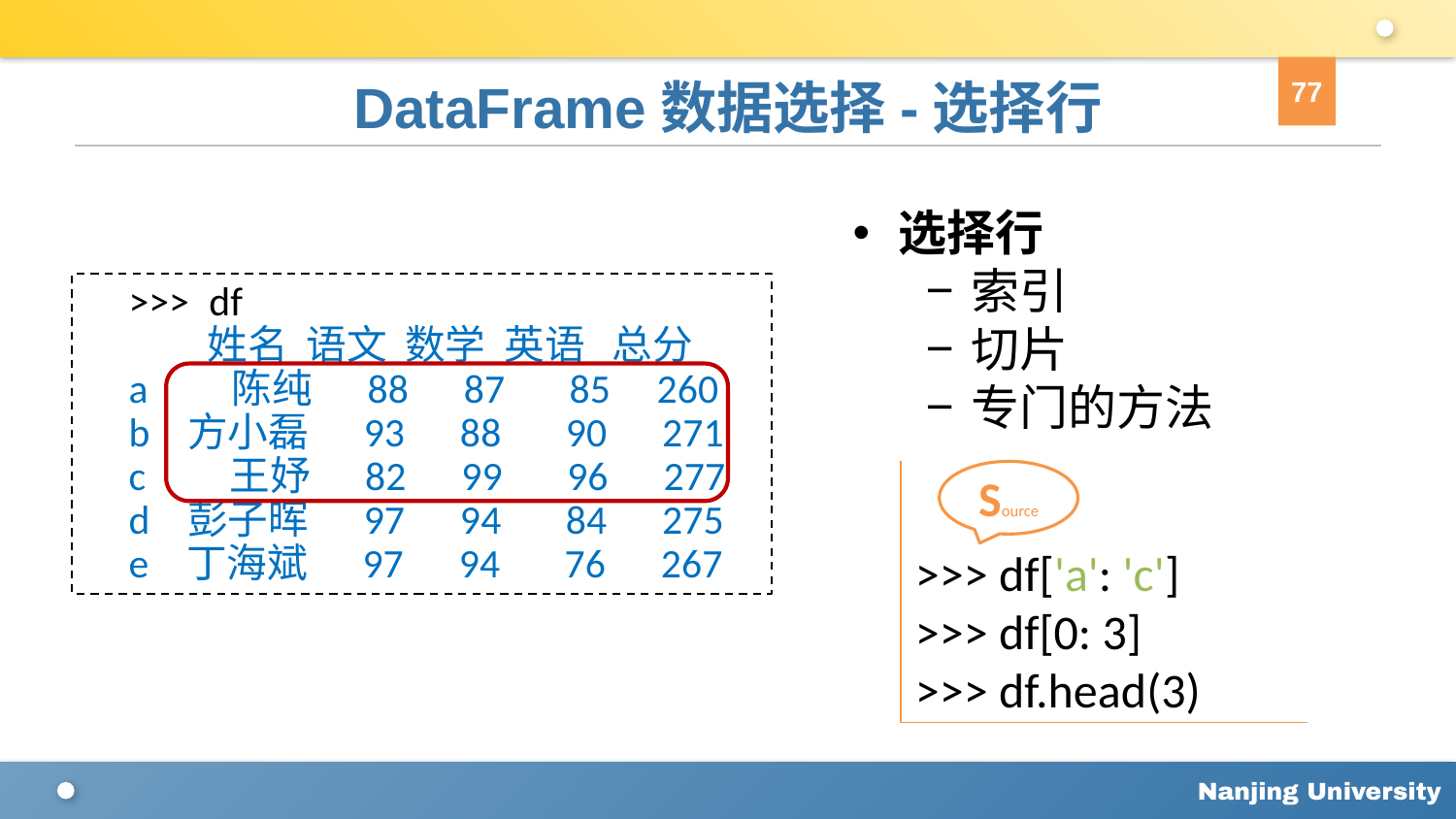

77
# DataFrame数据选择-选择行
选择行
索引
切片
专门的方法
>>> df
  姓名  语文  数学  英语   总分
a        陈纯     88      87       85     260
b   方小磊     93      88       90      271
c        王妤     82      99       96      277
d   彭子晖     97      94       84      275
e   丁海斌     97      94       76      267

>>> df['a': 'c']
>>> df[0: 3]
>>> df.head(3)
Source